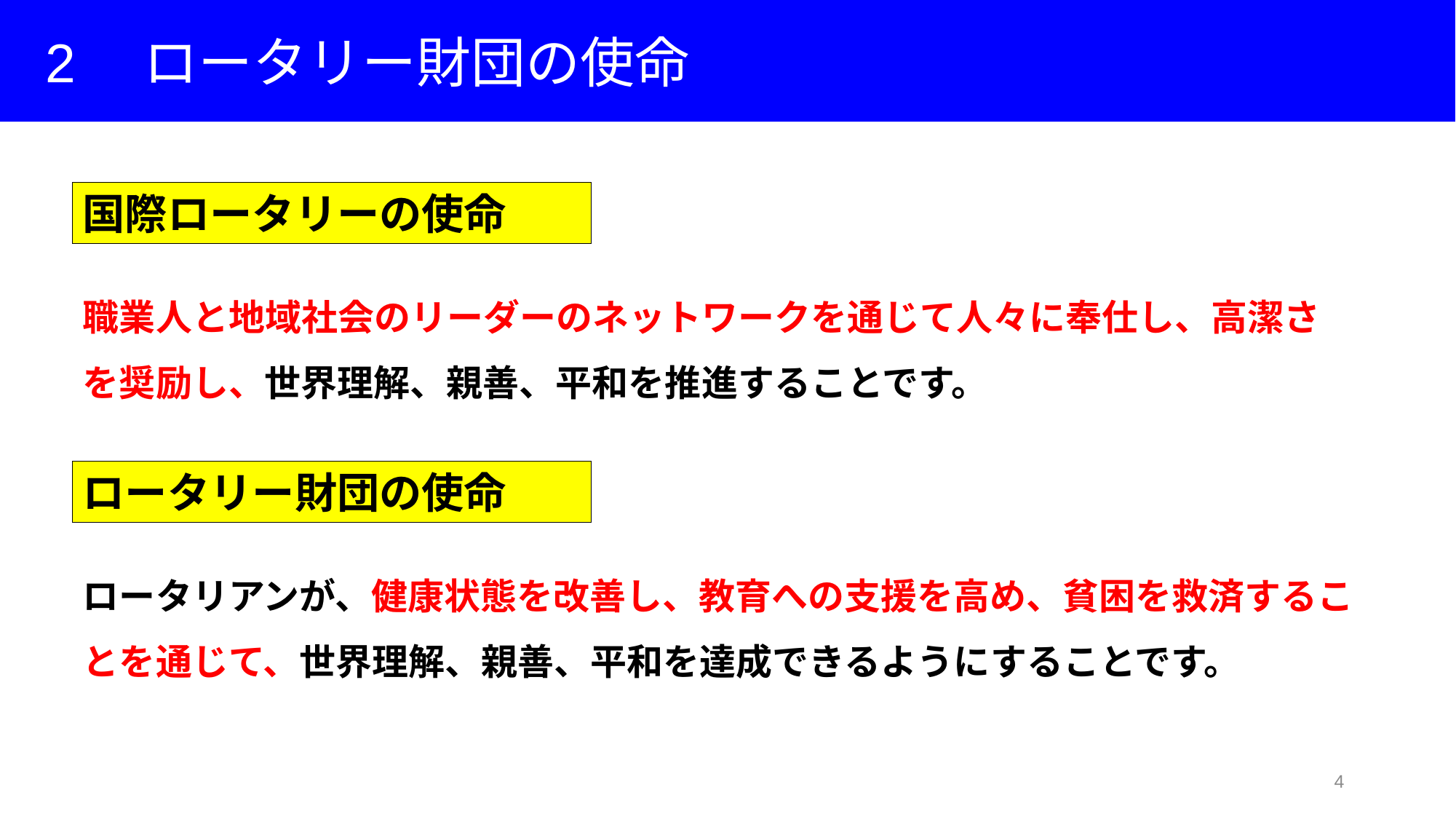

2　ロータリー財団の使命
国際ロータリーの使命

職業人と地域社会のリーダーのネットワークを通じて人々に奉仕し、高潔さを奨励し、世界理解、親善、平和を推進することです。
ロータリー財団の使命
ロータリアンが、健康状態を改善し、教育への支援を高め、貧困を救済することを通じて、世界理解、親善、平和を達成できるようにすることです。
4